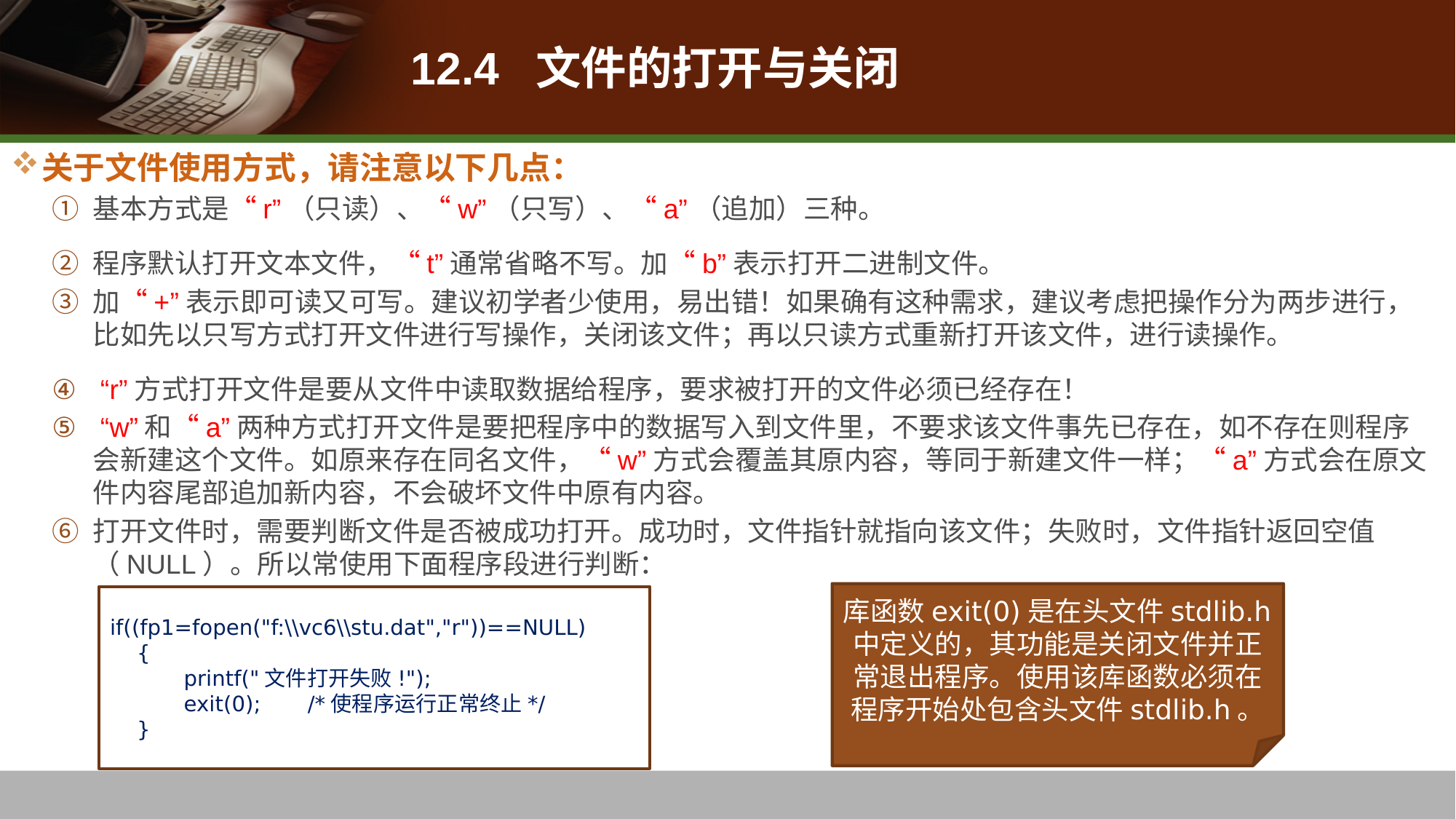

# 12.4  文件的打开与关闭
关于文件使用方式，请注意以下几点：
基本方式是“r”（只读）、“w”（只写）、“a”（追加）三种。
程序默认打开文本文件，“t”通常省略不写。加“b”表示打开二进制文件。
加“+”表示即可读又可写。建议初学者少使用，易出错！如果确有这种需求，建议考虑把操作分为两步进行，比如先以只写方式打开文件进行写操作，关闭该文件；再以只读方式重新打开该文件，进行读操作。
 “r”方式打开文件是要从文件中读取数据给程序，要求被打开的文件必须已经存在！
 “w”和“a”两种方式打开文件是要把程序中的数据写入到文件里，不要求该文件事先已存在，如不存在则程序会新建这个文件。如原来存在同名文件，“w”方式会覆盖其原内容，等同于新建文件一样；“a”方式会在原文件内容尾部追加新内容，不会破坏文件中原有内容。
打开文件时，需要判断文件是否被成功打开。成功时，文件指针就指向该文件；失败时，文件指针返回空值（NULL）。所以常使用下面程序段进行判断：

库函数exit(0)是在头文件stdlib.h中定义的，其功能是关闭文件并正常退出程序。使用该库函数必须在程序开始处包含头文件stdlib.h。
if((fp1=fopen("f:\\vc6\\stu.dat","r"))==NULL)
    {
           printf("文件打开失败!");
           exit(0);       /*使程序运行正常终止*/
    }